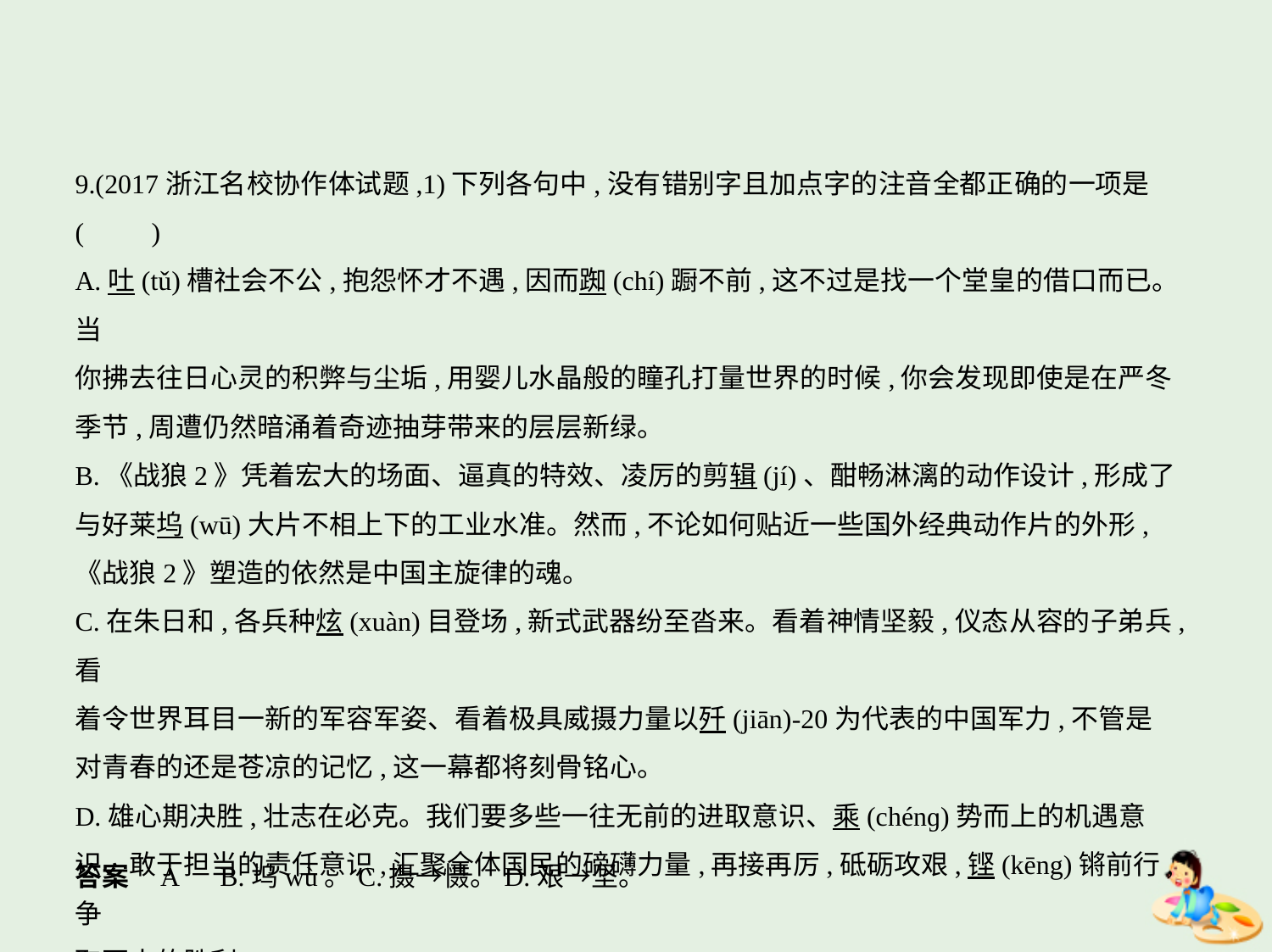

9.(2017浙江名校协作体试题,1)下列各句中,没有错别字且加点字的注音全都正确的一项是
(　　)
A.吐(tǔ)槽社会不公,抱怨怀才不遇,因而踟(chí)蹰不前,这不过是找一个堂皇的借口而已。当
你拂去往日心灵的积弊与尘垢,用婴儿水晶般的瞳孔打量世界的时候,你会发现即使是在严冬
季节,周遭仍然暗涌着奇迹抽芽带来的层层新绿。
B.《战狼2》凭着宏大的场面、逼真的特效、凌厉的剪辑(jí)、酣畅淋漓的动作设计,形成了
与好莱坞(wū)大片不相上下的工业水准。然而,不论如何贴近一些国外经典动作片的外形,
《战狼2》塑造的依然是中国主旋律的魂。
C.在朱日和,各兵种炫(xuàn)目登场,新式武器纷至沓来。看着神情坚毅,仪态从容的子弟兵,看
着令世界耳目一新的军容军姿、看着极具威摄力量以歼(jiān)-20为代表的中国军力,不管是
对青春的还是苍凉的记忆,这一幕都将刻骨铭心。
D.雄心期决胜,壮志在必克。我们要多些一往无前的进取意识、乘(chénɡ)势而上的机遇意
识、敢于担当的责任意识,汇聚全体国民的磅礴力量,再接再厉,砥砺攻艰,铿(kēng)锵前行,争
取更大的胜利。
答案    A　B.坞wù。C.摄→慑。D.艰→坚。